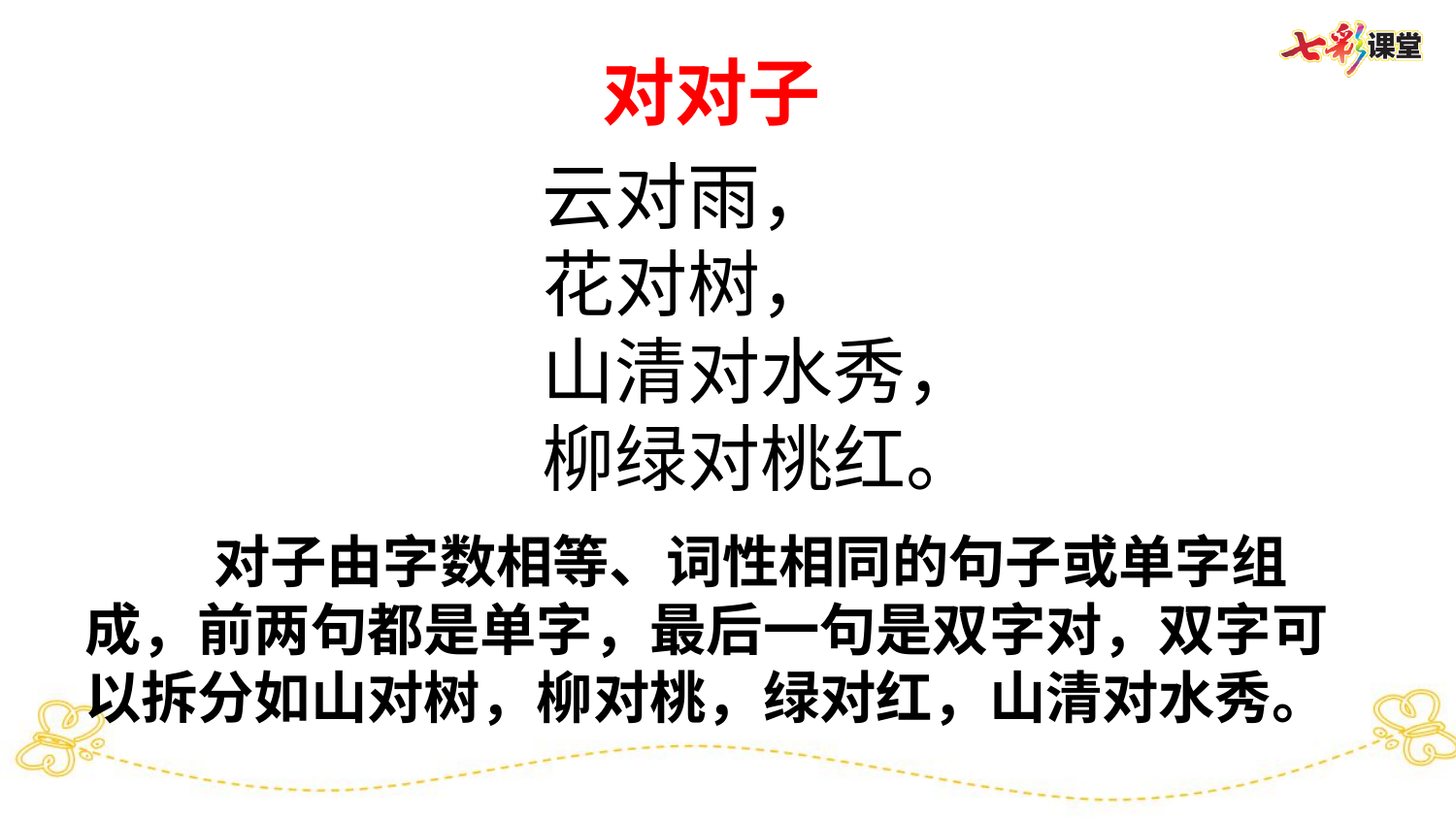

# 对对子
云对雨，
花对树，
山清对水秀，
柳绿对桃红。
         对子由字数相等、词性相同的句子或单字组成，前两句都是单字，最后一句是双字对，双字可以拆分如山对树，柳对桃，绿对红，山清对水秀。